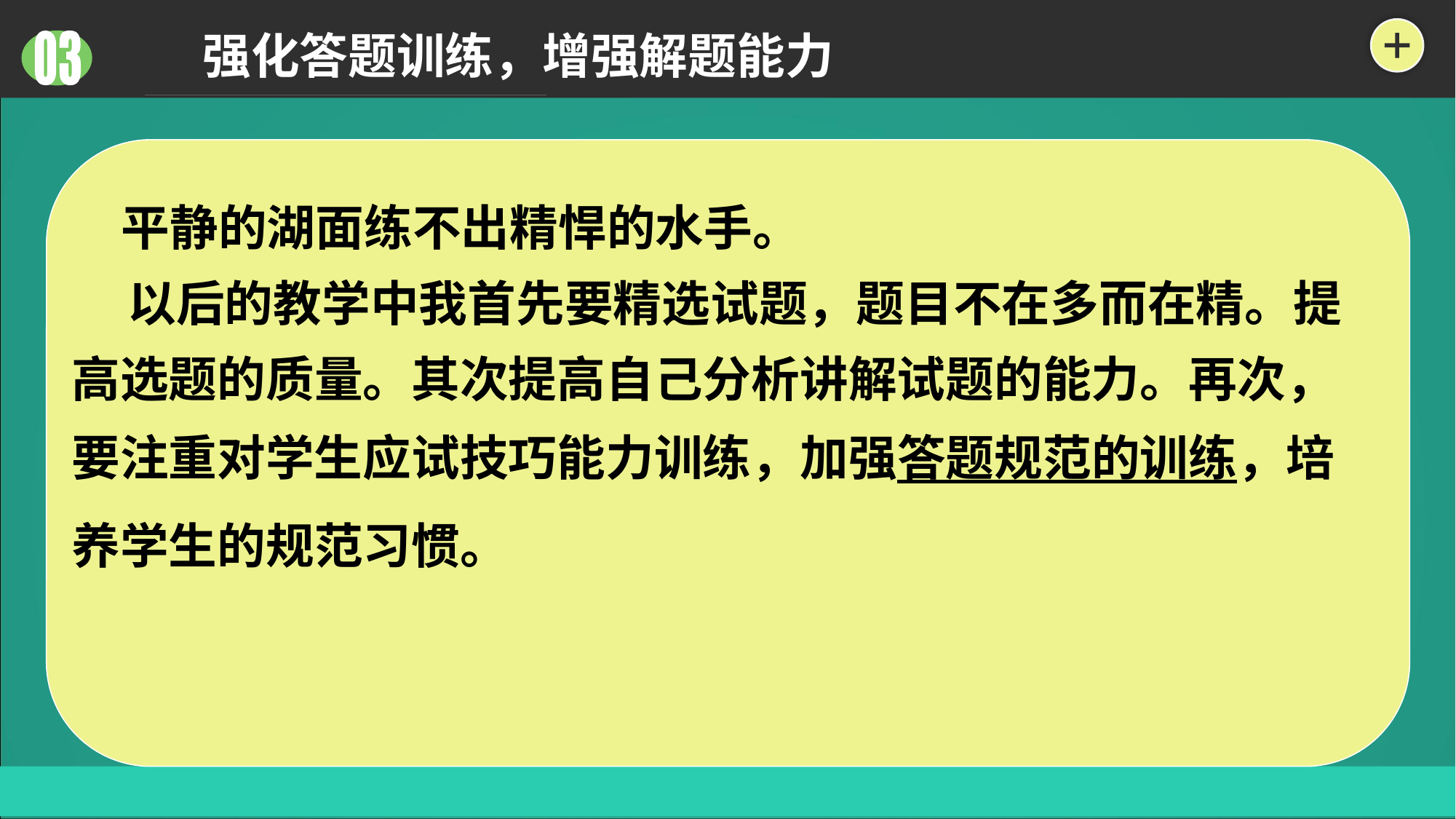

强化答题训练，增强解题能力

     平静的湖面练不出精悍的水手。
    以后的教学中我首先要精选试题，题目不在多而在精。提高选题的质量。其次提高自己分析讲解试题的能力。再次，要注重对学生应试技巧能力训练，加强答题规范的训练，培养学生的规范习惯。